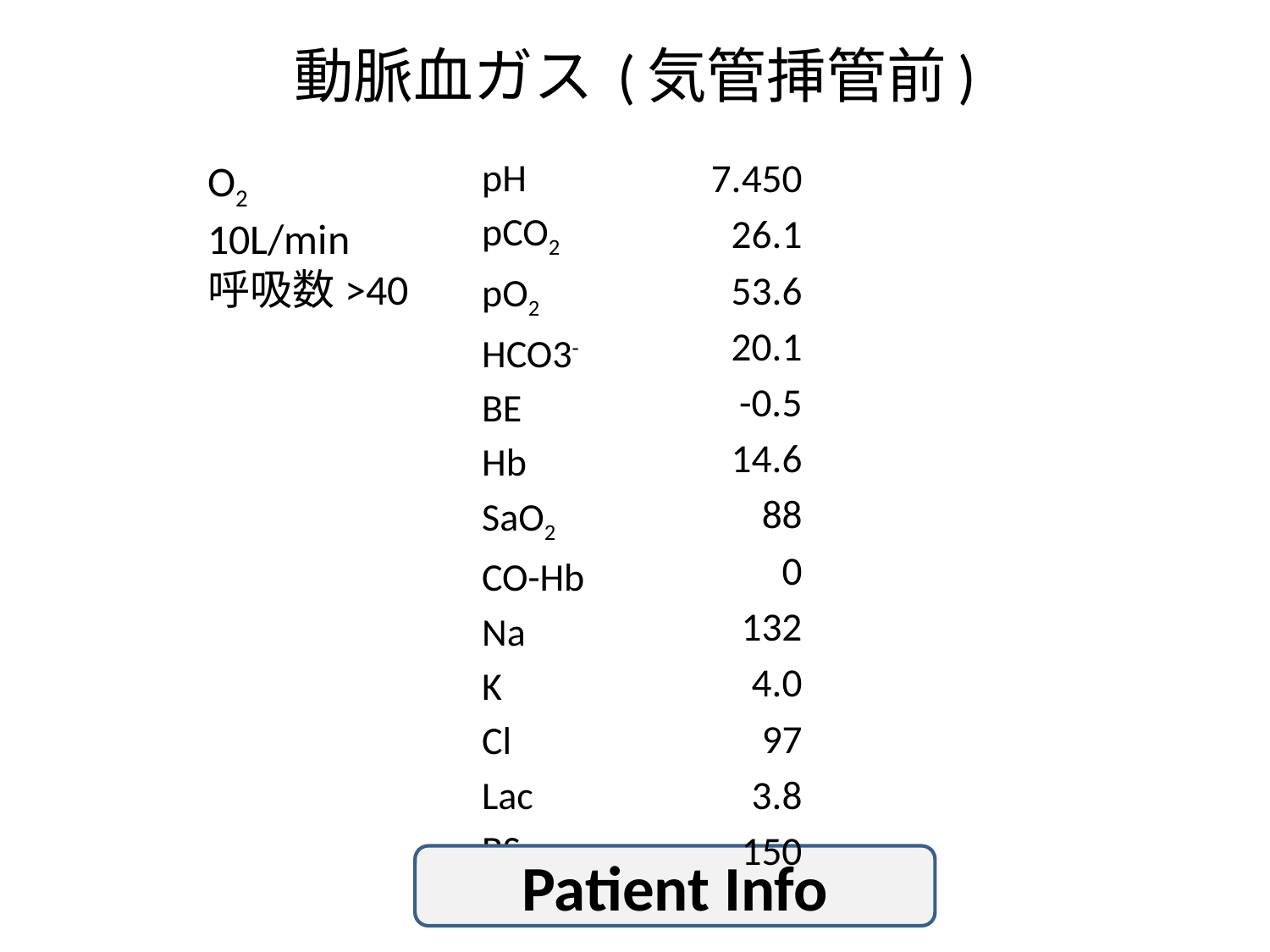

# 動脈血ガス (気管挿管前)
pH
pCO2
pO2
HCO3-
BE
Hb
SaO2
CO-Hb
Na
K
Cl
Lac
BS
7.450
26.1
53.6
20.1
-0.5
14.6
88
0
132
4.0
97
3.8
150
O2　10L/min
呼吸数>40
Patient Info